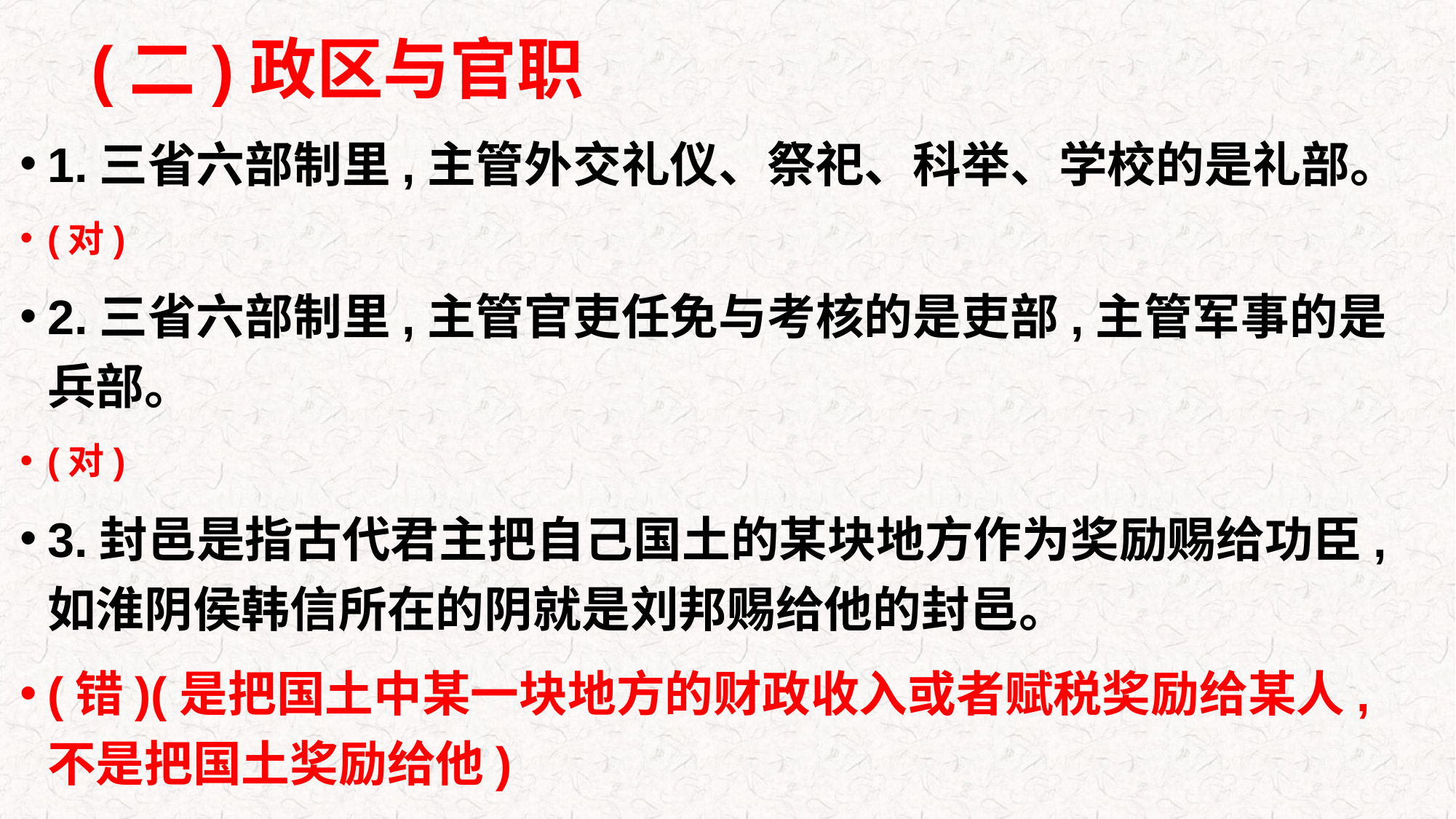

# (二)政区与官职
1.三省六部制里,主管外交礼仪、祭祀、科举、学校的是礼部。
(对)
2.三省六部制里,主管官吏任免与考核的是吏部,主管军事的是兵部。
(对)
3.封邑是指古代君主把自己国土的某块地方作为奖励赐给功臣,如淮阴侯韩信所在的阴就是刘邦赐给他的封邑。
(错)(是把国土中某一块地方的财政收入或者赋税奖励给某人,不是把国土奖励给他)